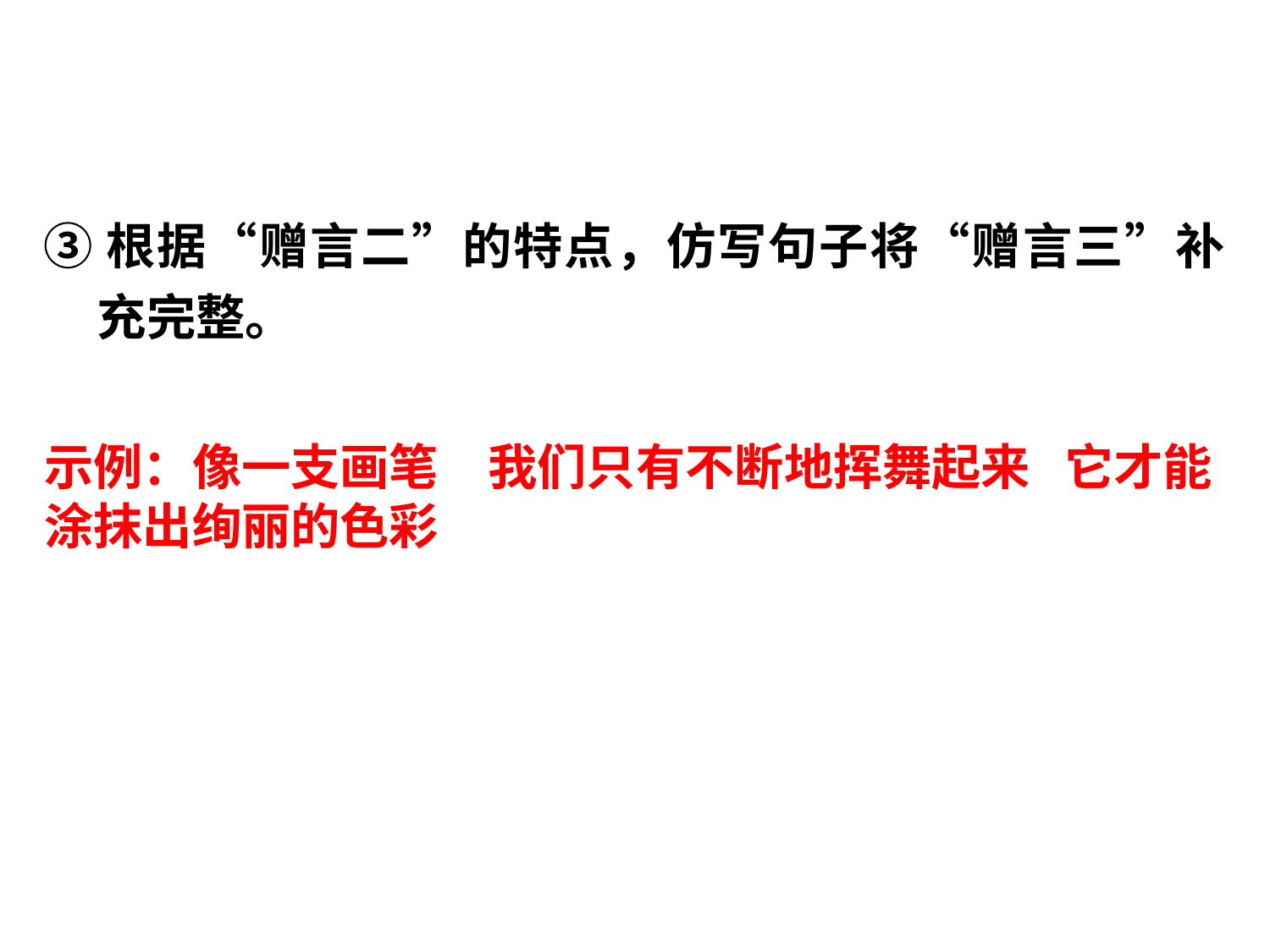

③根据“赠言二”的特点，仿写句子将“赠言三”补充完整。
示例：像一支画笔　我们只有不断地挥舞起来   它才能涂抹出绚丽的色彩